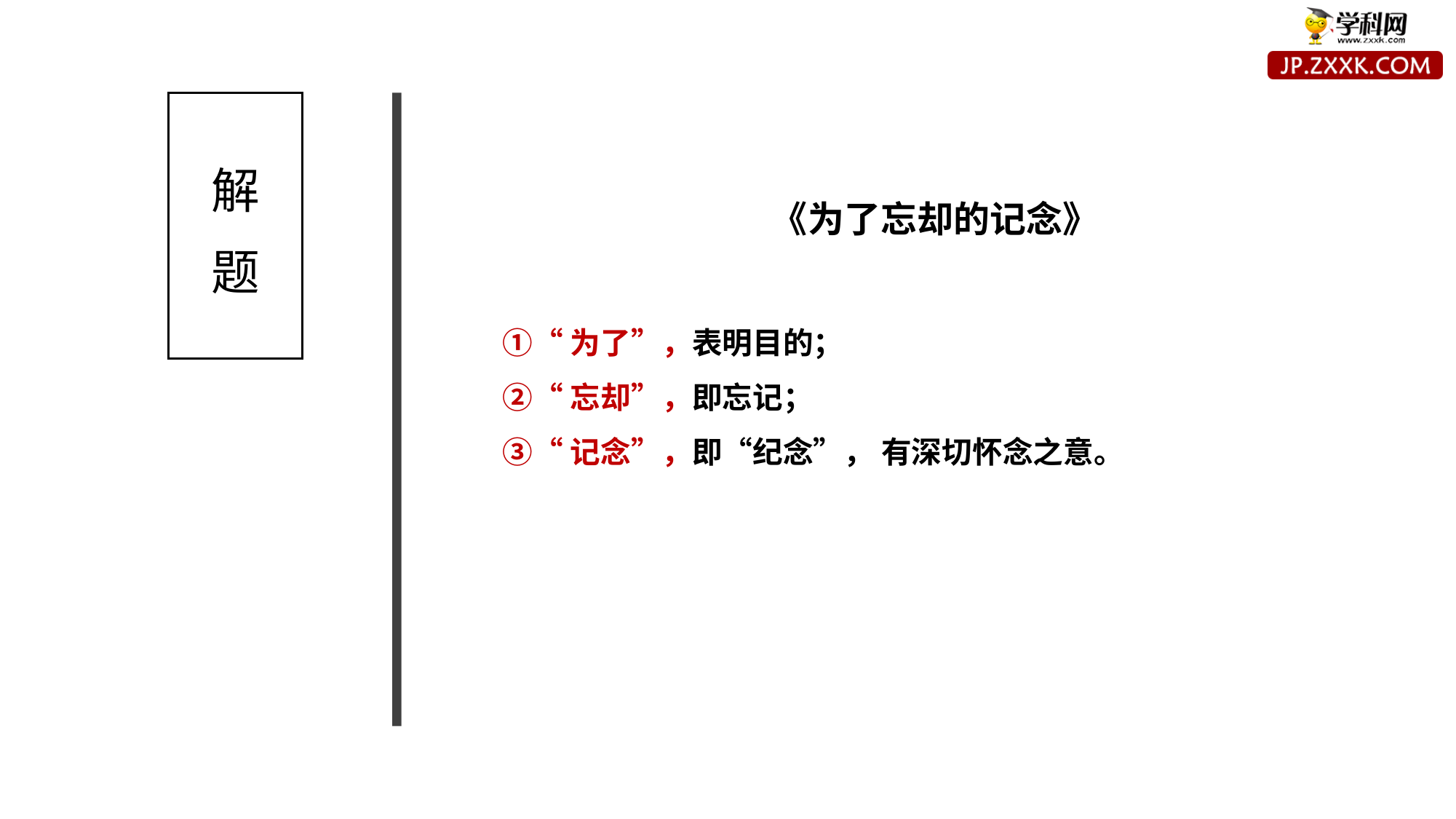

解题
《为了忘却的记念》

①“为了”，表明目的；
②“忘却”，即忘记；
③“记念”，即“纪念”， 有深切怀念之意。